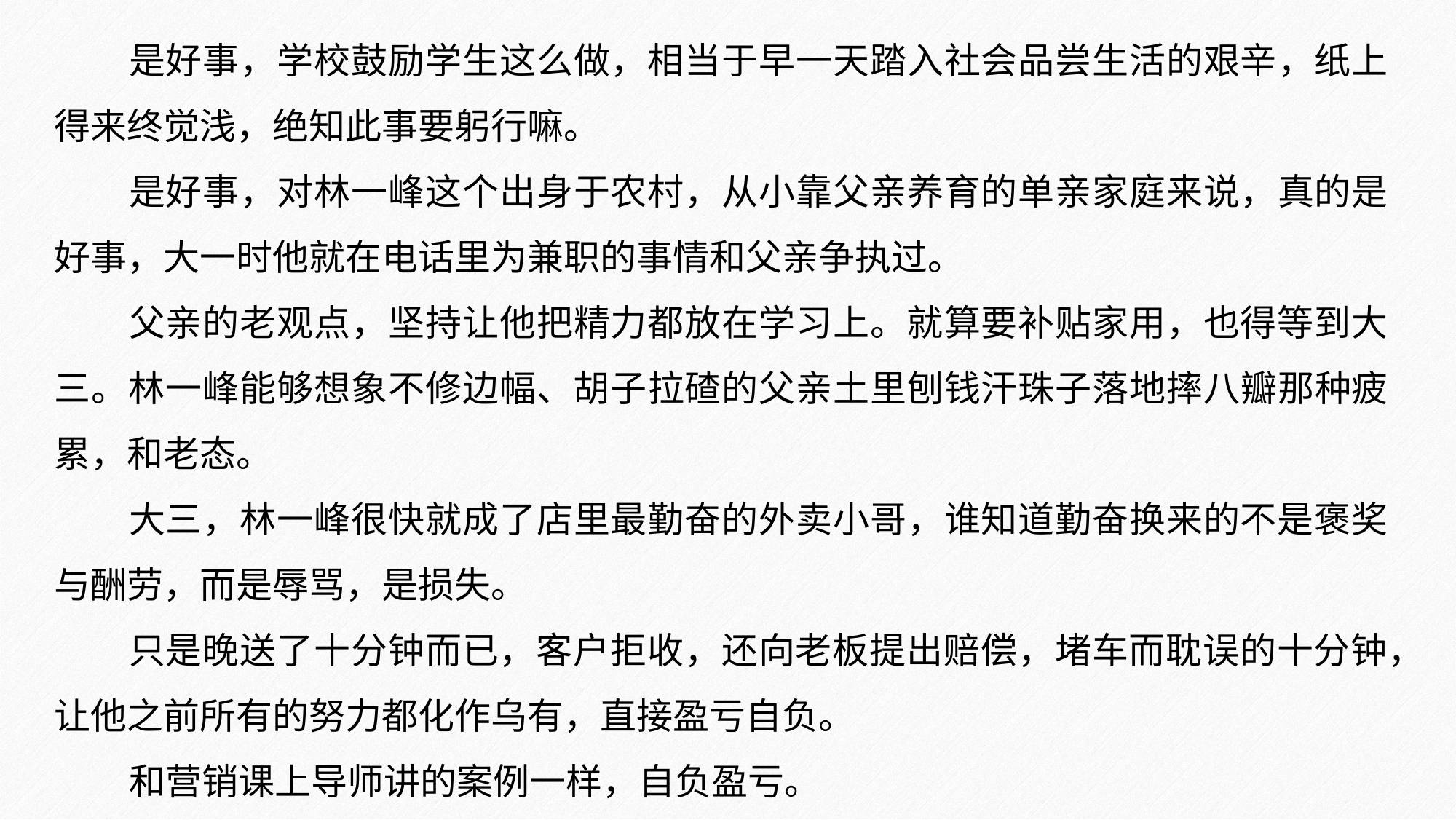

是好事，学校鼓励学生这么做，相当于早一天踏入社会品尝生活的艰辛，纸上得来终觉浅，绝知此事要躬行嘛。
是好事，对林一峰这个出身于农村，从小靠父亲养育的单亲家庭来说，真的是好事，大一时他就在电话里为兼职的事情和父亲争执过。
父亲的老观点，坚持让他把精力都放在学习上。就算要补贴家用，也得等到大三。林一峰能够想象不修边幅、胡子拉碴的父亲土里刨钱汗珠子落地摔八瓣那种疲累，和老态。
大三，林一峰很快就成了店里最勤奋的外卖小哥，谁知道勤奋换来的不是褒奖与酬劳，而是辱骂，是损失。
只是晚送了十分钟而已，客户拒收，还向老板提出赔偿，堵车而耽误的十分钟，让他之前所有的努力都化作乌有，直接盈亏自负。
和营销课上导师讲的案例一样，自负盈亏。